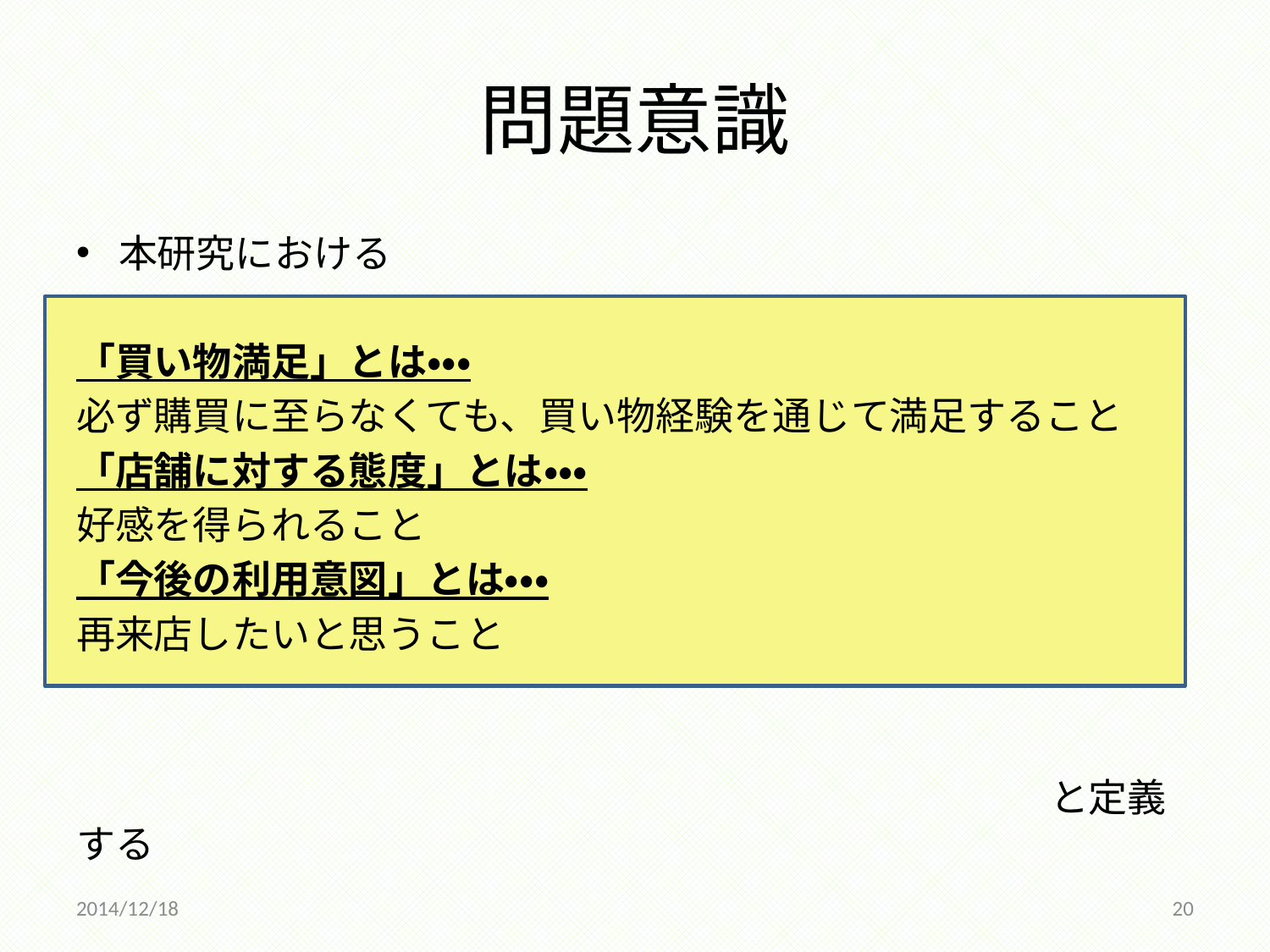

# 問題意識
本研究における

「買い物満足」とは・・・
必ず購買に至らなくても、買い物経験を通じて満足すること
「店舗に対する態度」とは・・・
好感を得られること
「今後の利用意図」とは・・・
再来店したいと思うこと

　　　　　　　　　　　　　　　　　　　　　　　　　と定義する

2014/12/18
20